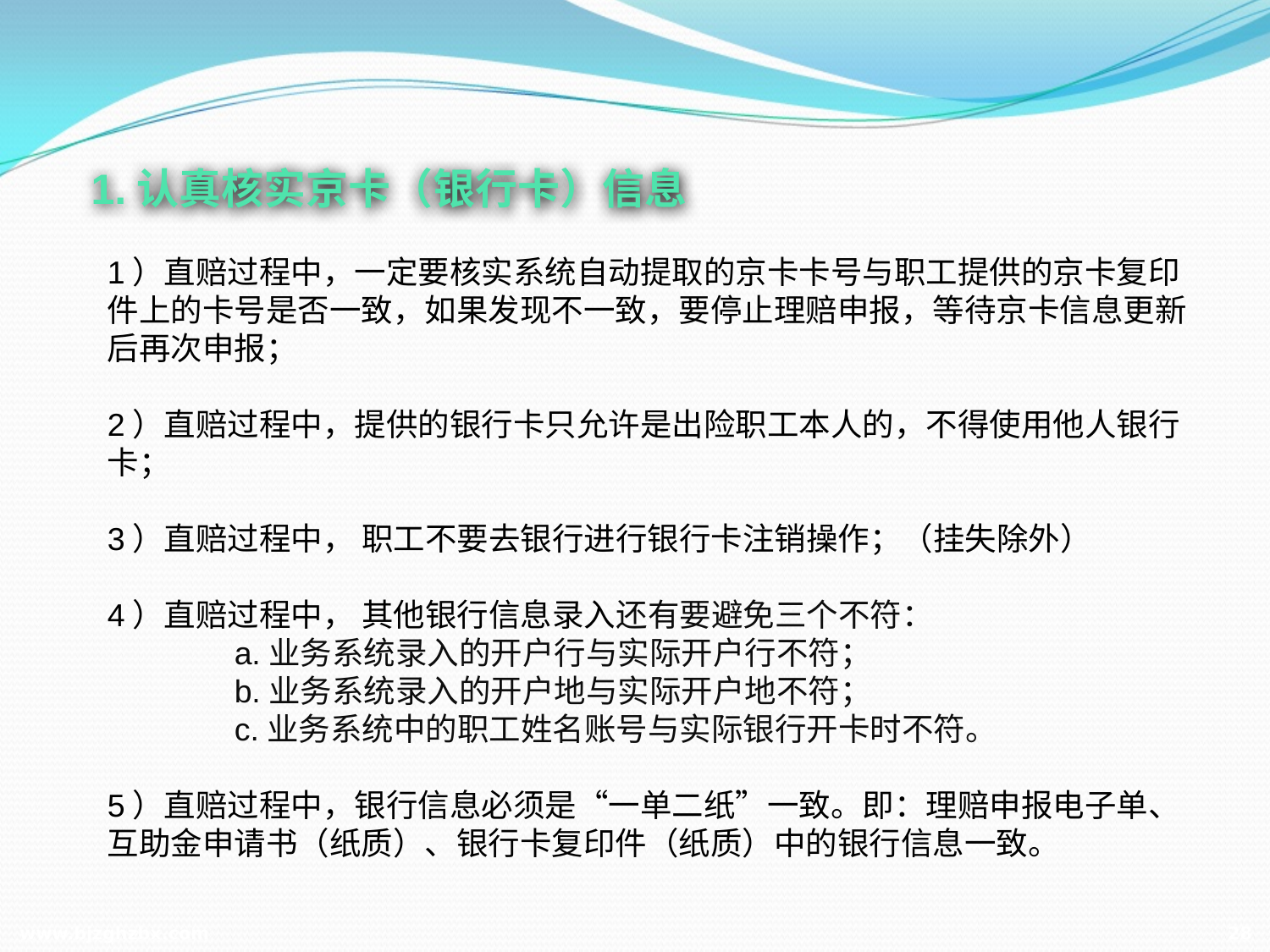

1.认真核实京卡（银行卡）信息
1）直赔过程中，一定要核实系统自动提取的京卡卡号与职工提供的京卡复印件上的卡号是否一致，如果发现不一致，要停止理赔申报，等待京卡信息更新后再次申报；

2）直赔过程中，提供的银行卡只允许是出险职工本人的，不得使用他人银行卡；

3）直赔过程中， 职工不要去银行进行银行卡注销操作；（挂失除外）

4）直赔过程中， 其他银行信息录入还有要避免三个不符：
	a.业务系统录入的开户行与实际开户行不符；
   	b.业务系统录入的开户地与实际开户地不符；
  	c.业务系统中的职工姓名账号与实际银行开卡时不符。

5）直赔过程中，银行信息必须是“一单二纸”一致。即：理赔申报电子单、互助金申请书（纸质）、银行卡复印件（纸质）中的银行信息一致。
www.bjzghzbx.com                                                                                                                                                                      28